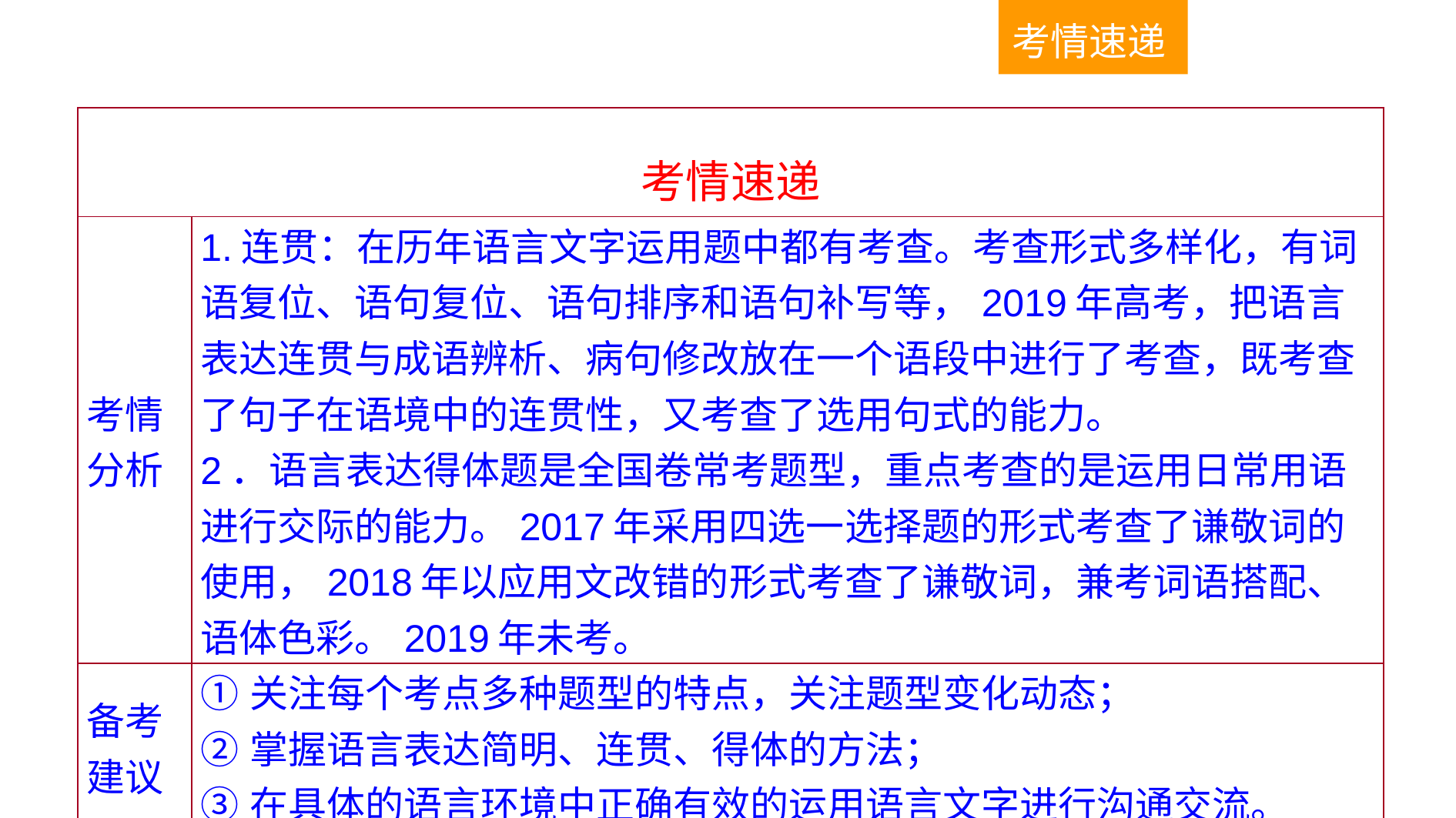

考情速递
| 考情速递 |  |
| --- | --- |
| 考情分析 | 1.连贯：在历年语言文字运用题中都有考查。考查形式多样化，有词语复位、语句复位、语句排序和语句补写等，2019年高考，把语言表达连贯与成语辨析、病句修改放在一个语段中进行了考查，既考查了句子在语境中的连贯性，又考查了选用句式的能力。 2．语言表达得体题是全国卷常考题型，重点考查的是运用日常用语进行交际的能力。2017年采用四选一选择题的形式考查了谦敬词的使用，2018年以应用文改错的形式考查了谦敬词，兼考词语搭配、语体色彩。2019年未考。 |
| 备考建议 | ①关注每个考点多种题型的特点，关注题型变化动态； ②掌握语言表达简明、连贯、得体的方法； ③在具体的语言环境中正确有效的运用语言文字进行沟通交流。 |